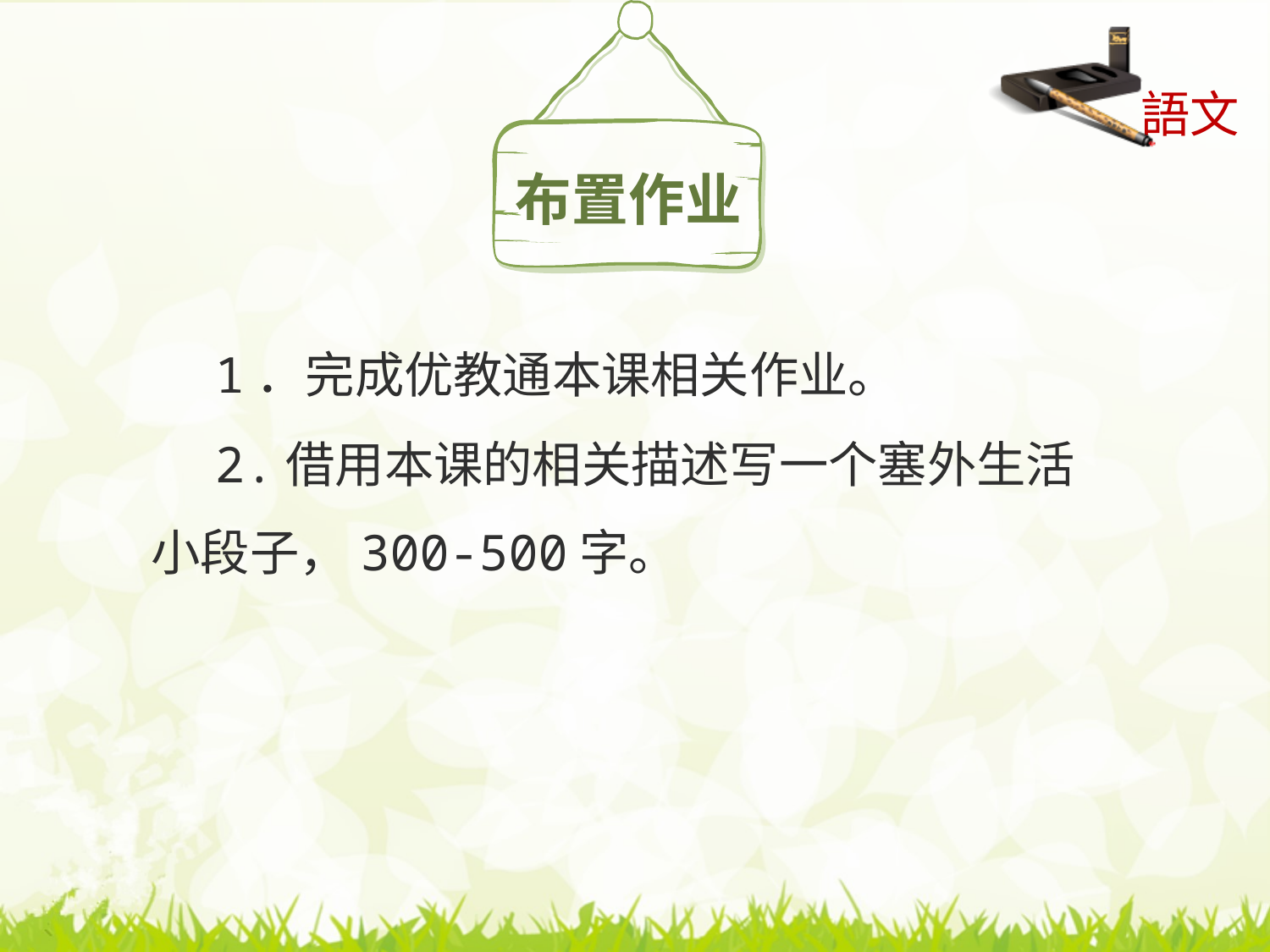

布置作业
1．完成优教通本课相关作业。
2.借用本课的相关描述写一个塞外生活小段子，300-500字。